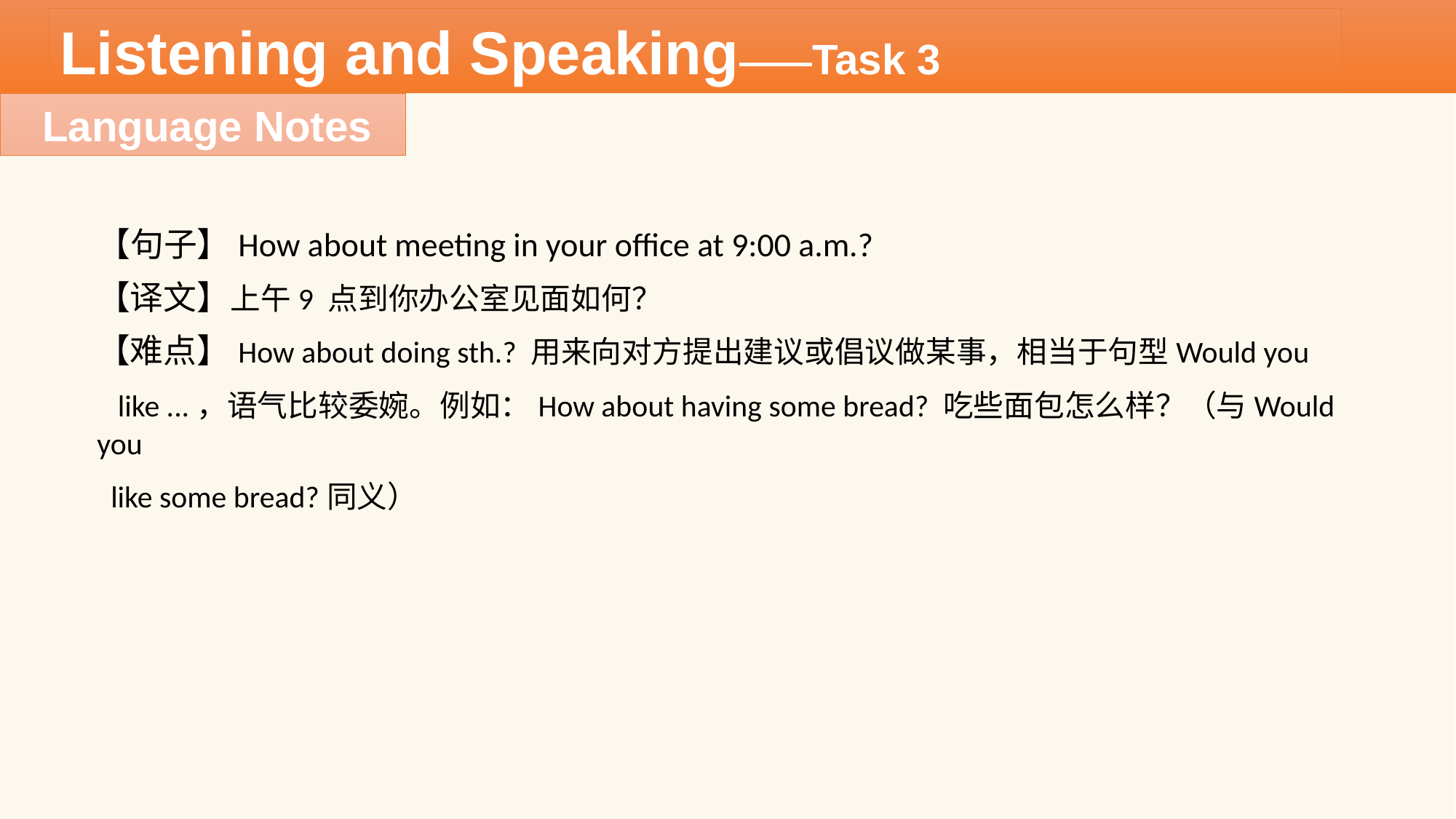

Listening and Speaking——Task 3
Language Notes
【句子】How about meeting in your office at 9:00 a.m.?
【译文】上午9 点到你办公室见面如何？
【难点】How about doing sth.? 用来向对方提出建议或倡议做某事，相当于句型Would you
   like ...，语气比较委婉。例如：How about having some bread? 吃些面包怎么样？（与Would you
  like some bread?同义）